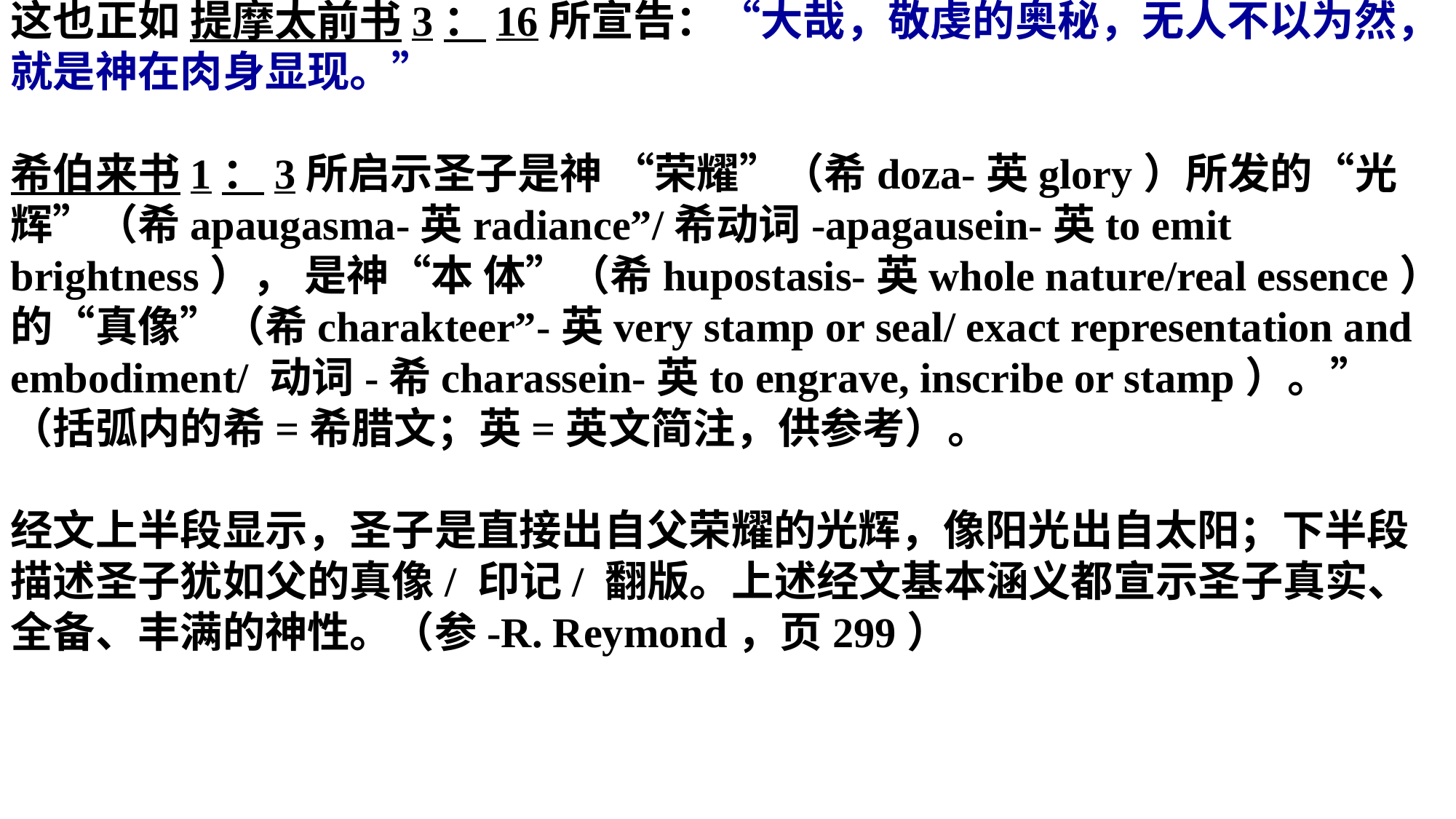

这也正如 提摩太前书3：16所宣告：“大哉，敬虔的奥秘，无人不以为然，就是神在肉身显现。”

希伯来书1：3所启示圣子是神 “荣耀”（希doza-英glory）所发的“光 辉”（希apaugasma-英radiance”/希动词-apagausein-英to emit brightness）， 是神“本 体”（希hupostasis-英whole nature/real essence）的“真像”（希charakteer”-英very stamp or seal/ exact representation and embodiment/ 动词-希charassein-英to engrave, inscribe or stamp）。”（括弧内的希=希腊文；英=英文简注，供参考）。

经文上半段显示，圣子是直接出自父荣耀的光辉，像阳光出自太阳；下半段描述圣子犹如父的真像/ 印记/ 翻版。上述经文基本涵义都宣示圣子真实、全备、丰满的神性。（参-R. Reymond，页299）